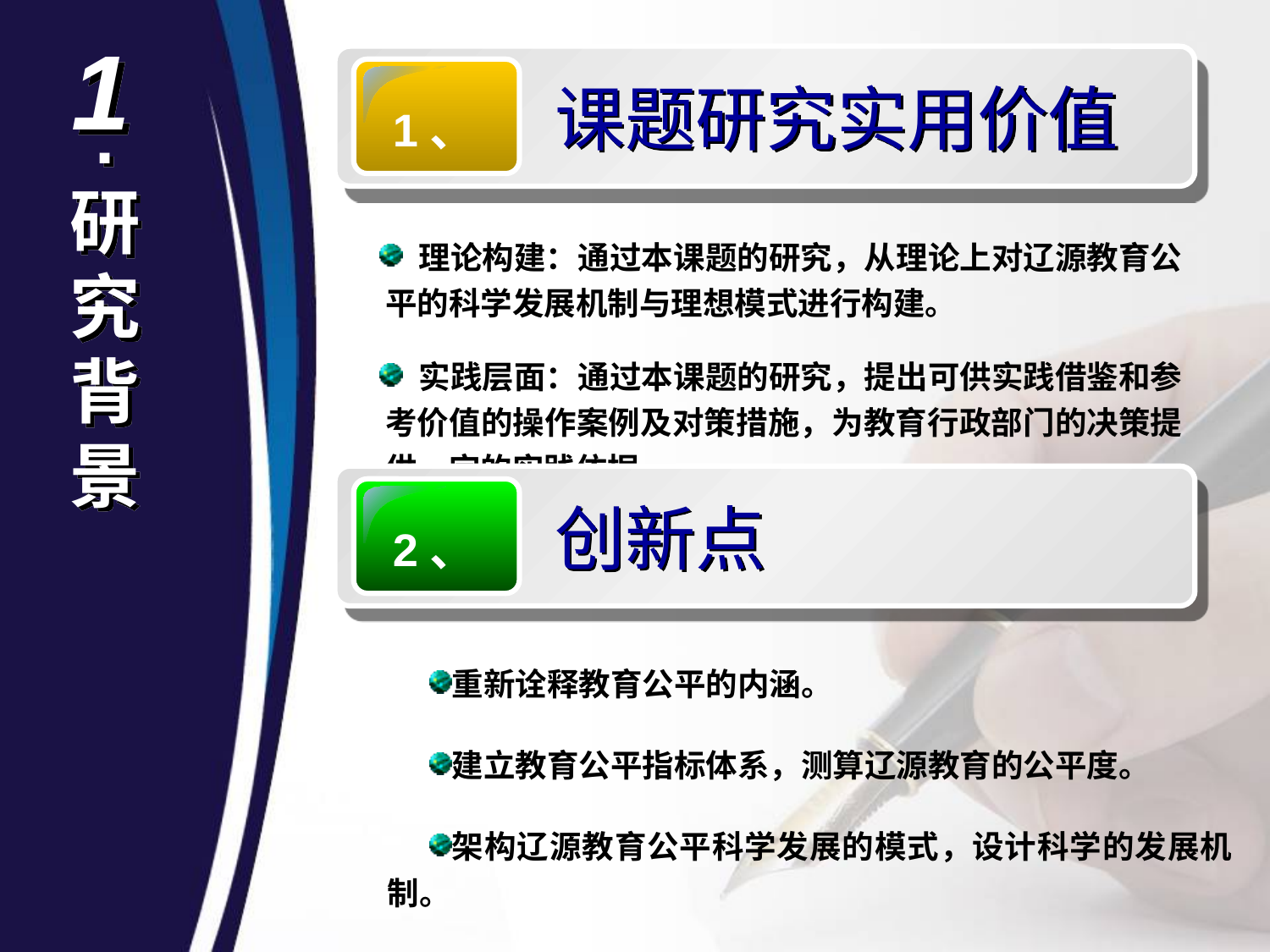

1

1、
课题研究实用价值
| 理论构建：通过本课题的研究，从理论上对辽源教育公平的科学发展机制与理想模式进行构建。 实践层面：通过本课题的研究，提出可供实践借鉴和参考价值的操作案例及对策措施，为教育行政部门的决策提供一定的实践依据。 |
| --- |
.
研
究
背
景

2、
创新点
| 重新诠释教育公平的内涵。 建立教育公平指标体系，测算辽源教育的公平度。 架构辽源教育公平科学发展的模式，设计科学的发展机制。 |
| --- |